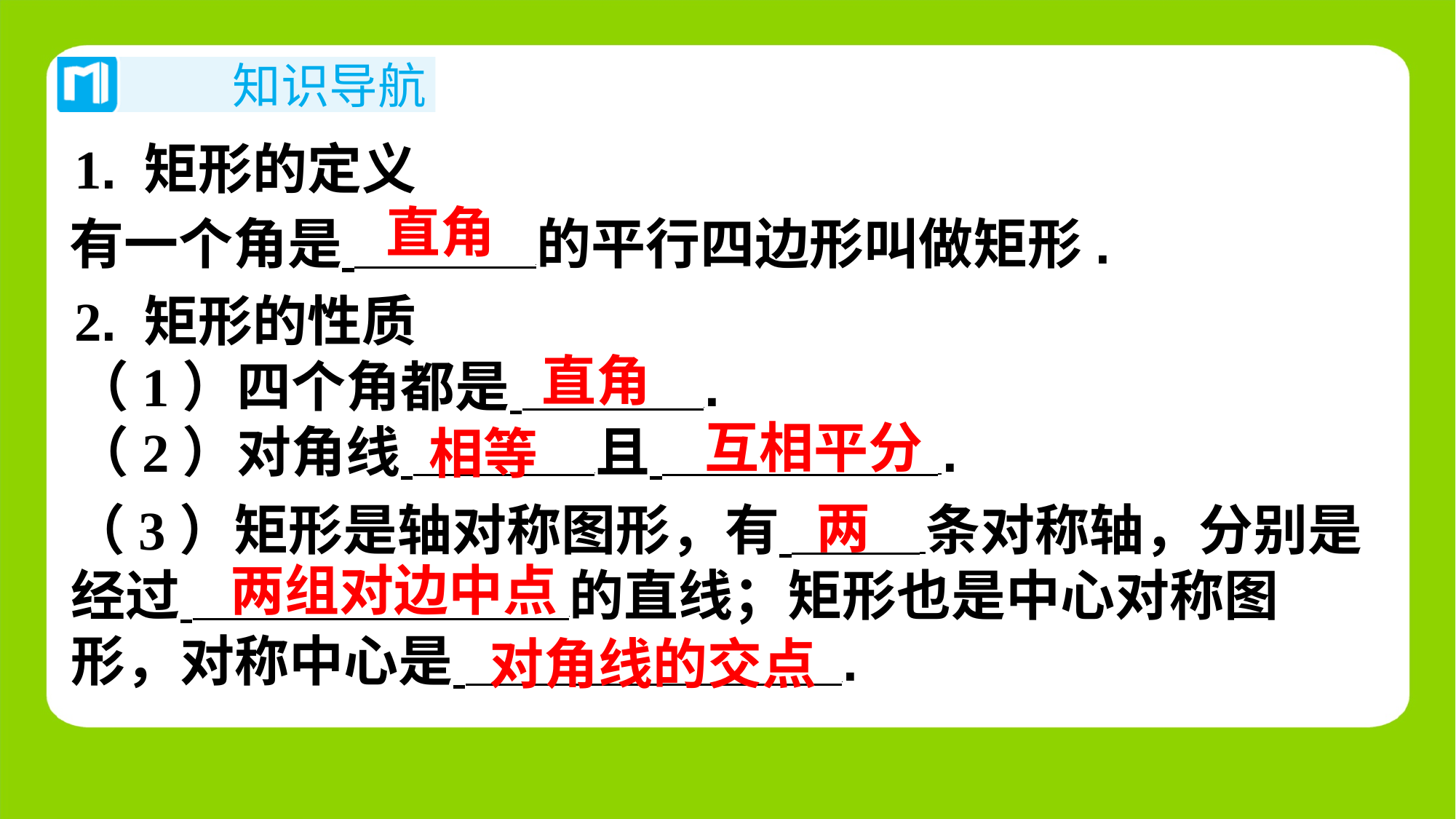

1. 矩形的定义
直角
有一个角是                             的平行四边形叫做矩形.
2. 矩形的性质
（1）四个角都是                             ⁠.
（2）对角线                             且                                           ⁠.
直角
互相平分
相等
两
（3）矩形是轴对称图形，有                     条对称轴，分别是
经过                                                          的直线；矩形也是中心对称图
形，对称中心是                                                          ⁠.
两组对边中点
对角线的交点